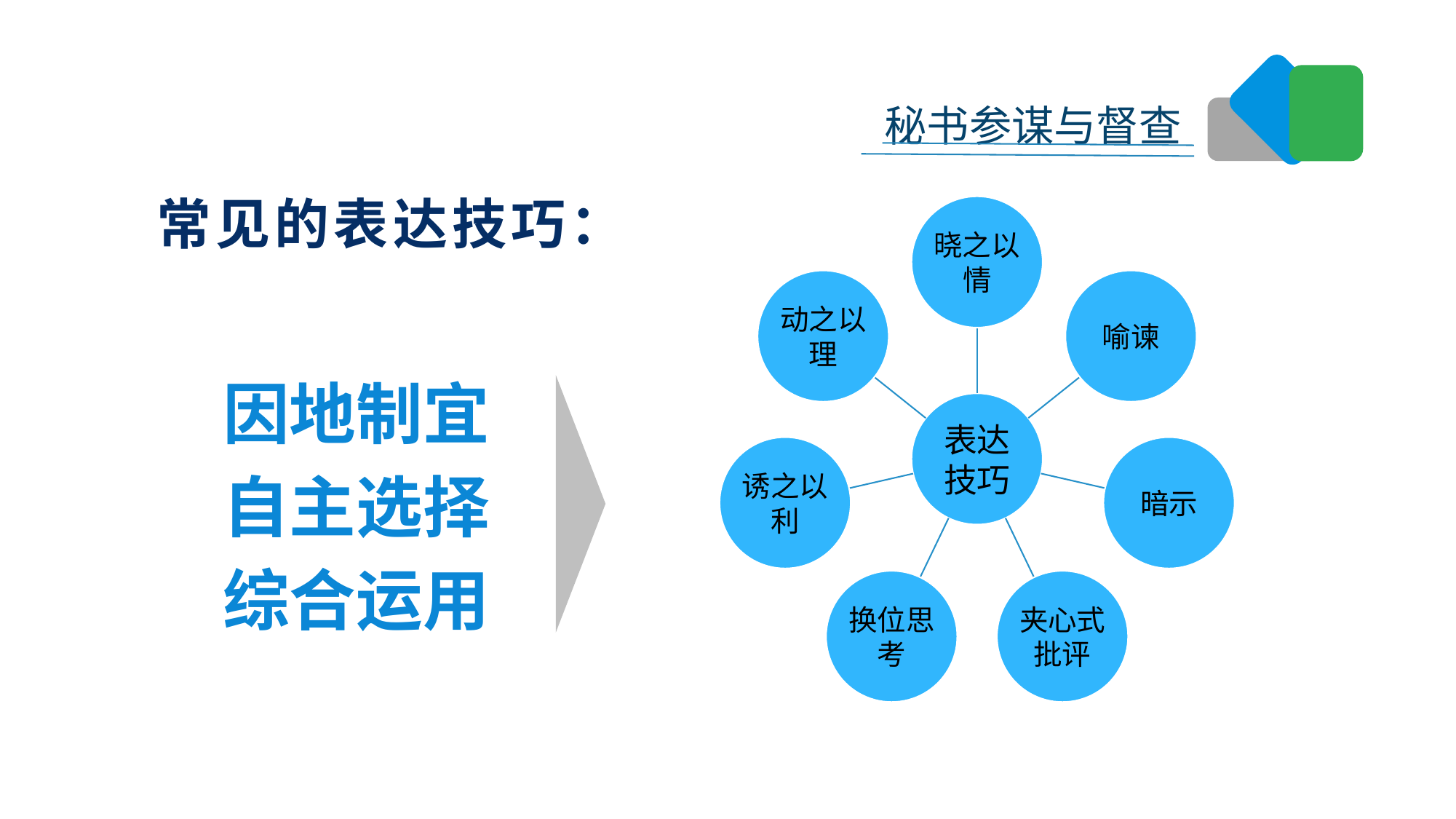

常见的表达技巧：
表达
技巧

晓之以情

喻谏

暗示

夹心式
批评

换位思考

诱之以利

动之以理
因地制宜
自主选择
综合运用